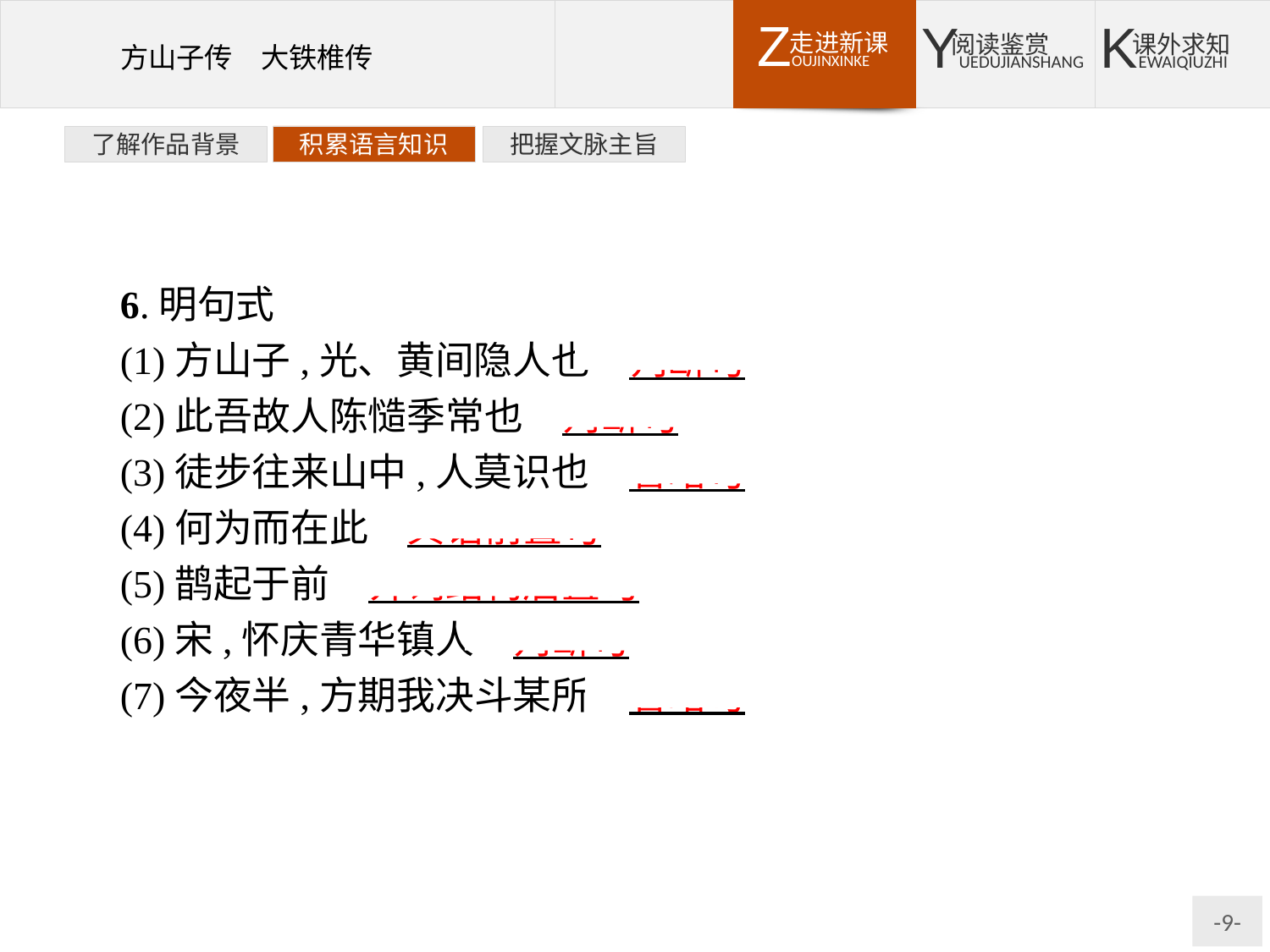

了解作品背景
积累语言知识
把握文脉主旨
6.明句式
(1)方山子,光、黄间隐人也　判断句
(2)此吾故人陈慥季常也　判断句
(3)徒步往来山中,人莫识也　省略句
(4)何为而在此　宾语前置句
(5)鹊起于前　介词结构后置句
(6)宋,怀庆青华镇人　判断句
(7)今夜半,方期我决斗某所　省略句